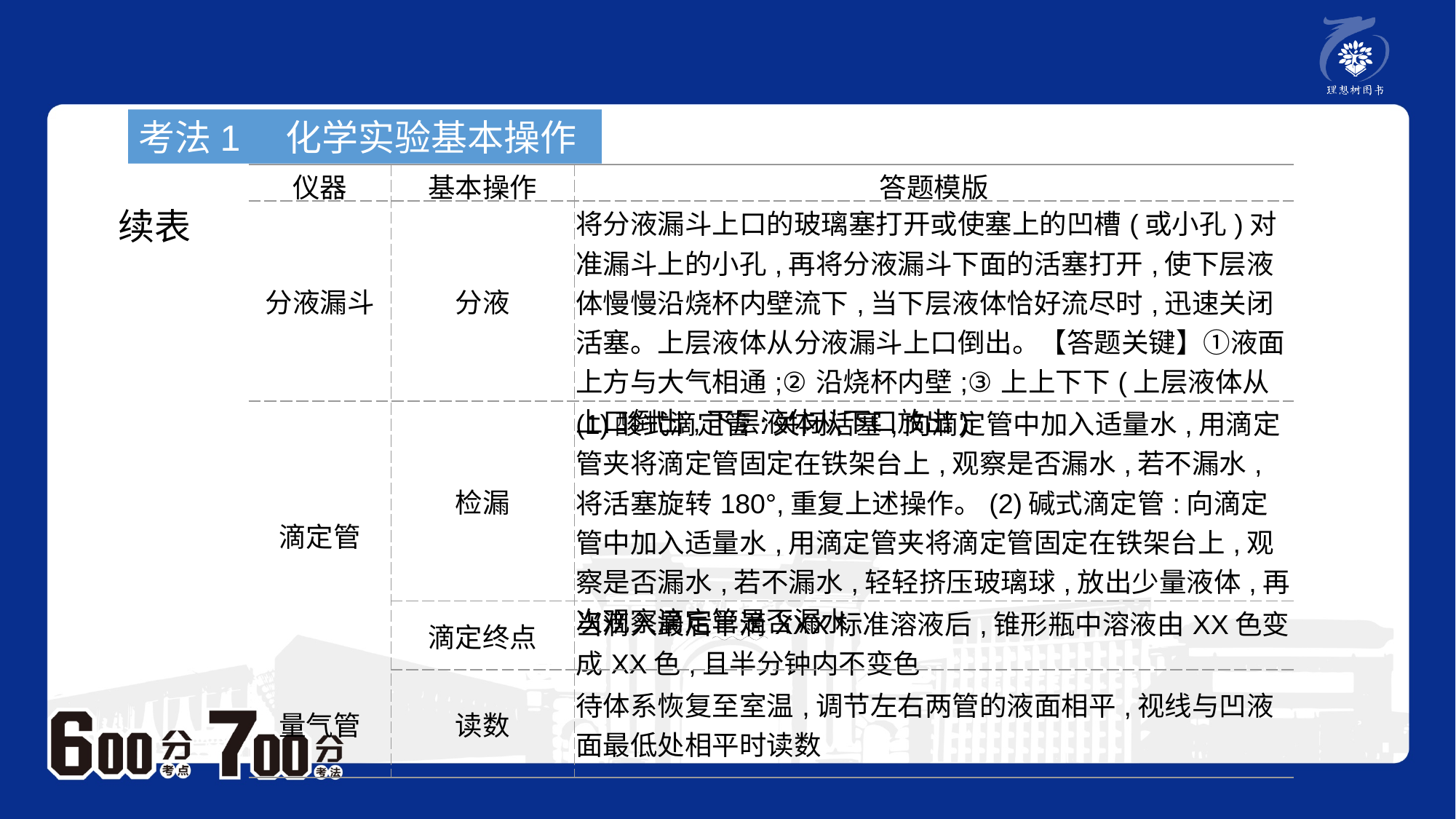

考法1　化学实验基本操作
| 仪器 | 基本操作 | 答题模版 |
| --- | --- | --- |
| 分液漏斗 | 分液 | 将分液漏斗上口的玻璃塞打开或使塞上的凹槽(或小孔)对准漏斗上的小孔,再将分液漏斗下面的活塞打开,使下层液体慢慢沿烧杯内壁流下,当下层液体恰好流尽时,迅速关闭活塞。上层液体从分液漏斗上口倒出。【答题关键】①液面上方与大气相通;②沿烧杯内壁;③上上下下(上层液体从上口倒出,下层液体从下口放出) |
| 滴定管 | 检漏 | (1)酸式滴定管:关闭活塞,向滴定管中加入适量水,用滴定管夹将滴定管固定在铁架台上,观察是否漏水,若不漏水,将活塞旋转180°,重复上述操作。(2)碱式滴定管:向滴定管中加入适量水,用滴定管夹将滴定管固定在铁架台上,观察是否漏水,若不漏水,轻轻挤压玻璃球,放出少量液体,再次观察滴定管是否漏水 |
|  | 滴定终点 | 当滴入最后半滴XXX标准溶液后,锥形瓶中溶液由XX色变成XX色,且半分钟内不变色 |
| 量气管 | 读数 | 待体系恢复至室温,调节左右两管的液面相平,视线与凹液面最低处相平时读数 |
续表